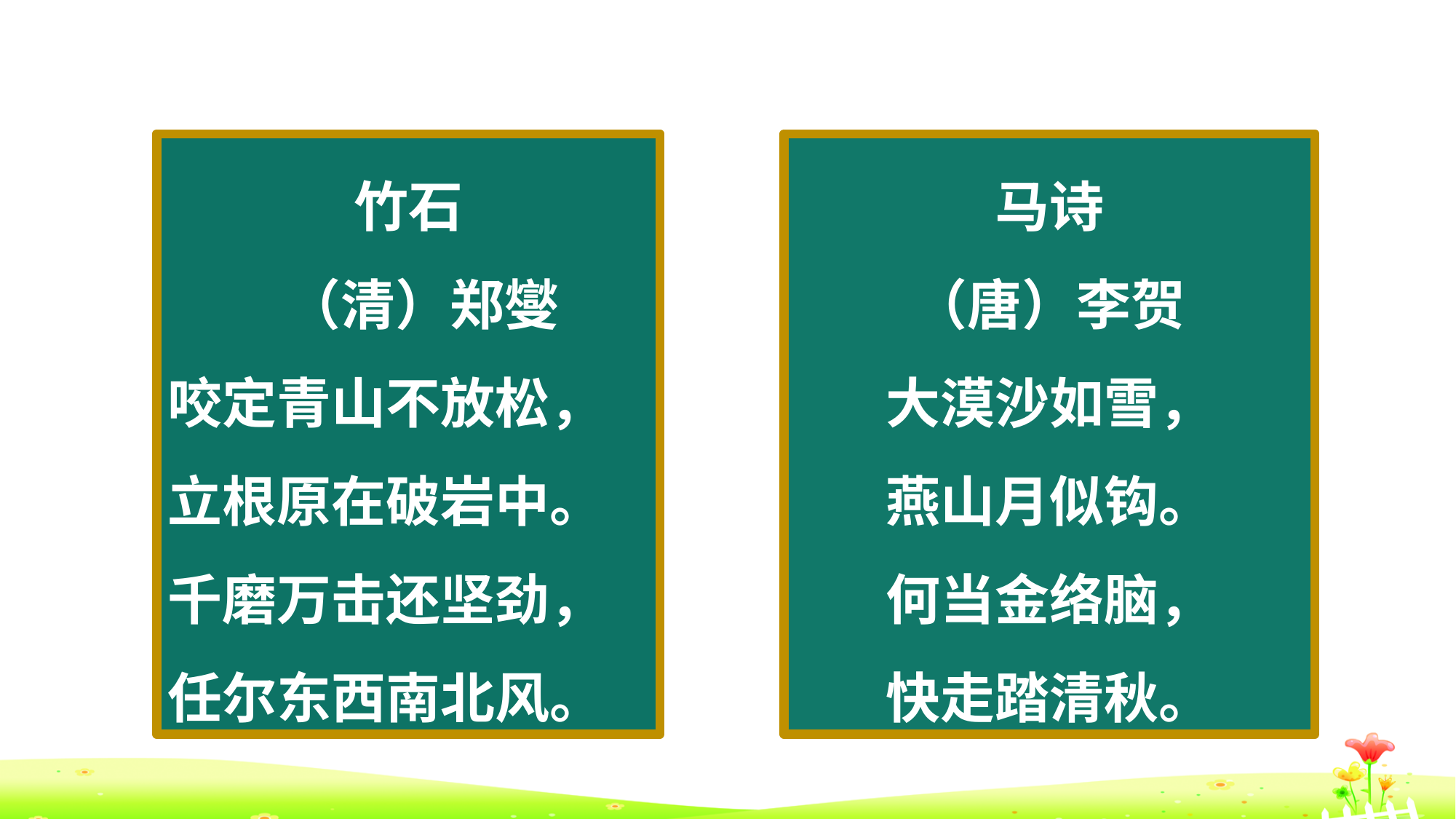

竹石
       （清）郑燮
咬定青山不放松，立根原在破岩中。
千磨万击还坚劲，任尔东西南北风。
马诗
（唐）李贺
大漠沙如雪，
燕山月似钩。
何当金络脑，
快走踏清秋。